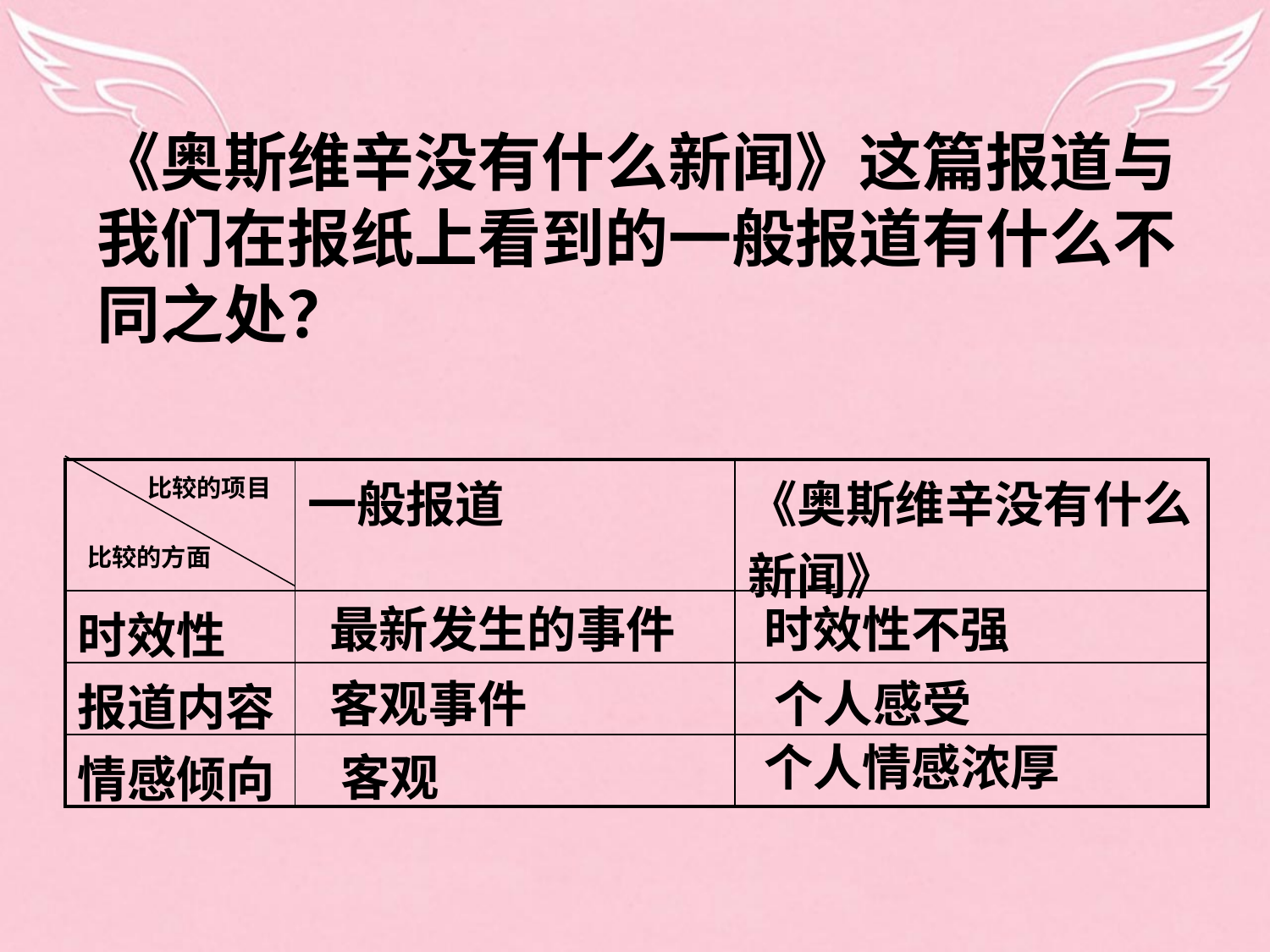

《奥斯维辛没有什么新闻》这篇报道与我们在报纸上看到的一般报道有什么不同之处？

|  | 一般报道 | 《奥斯维辛没有什么新闻》 |
| --- | --- | --- |
| 时效性 |  |  |
| 报道内容 |  |  |
| 情感倾向 |  |  |
比较的项目
比较的方面

最新发生的事件
时效性不强
客观事件
个人感受
个人情感浓厚
客观